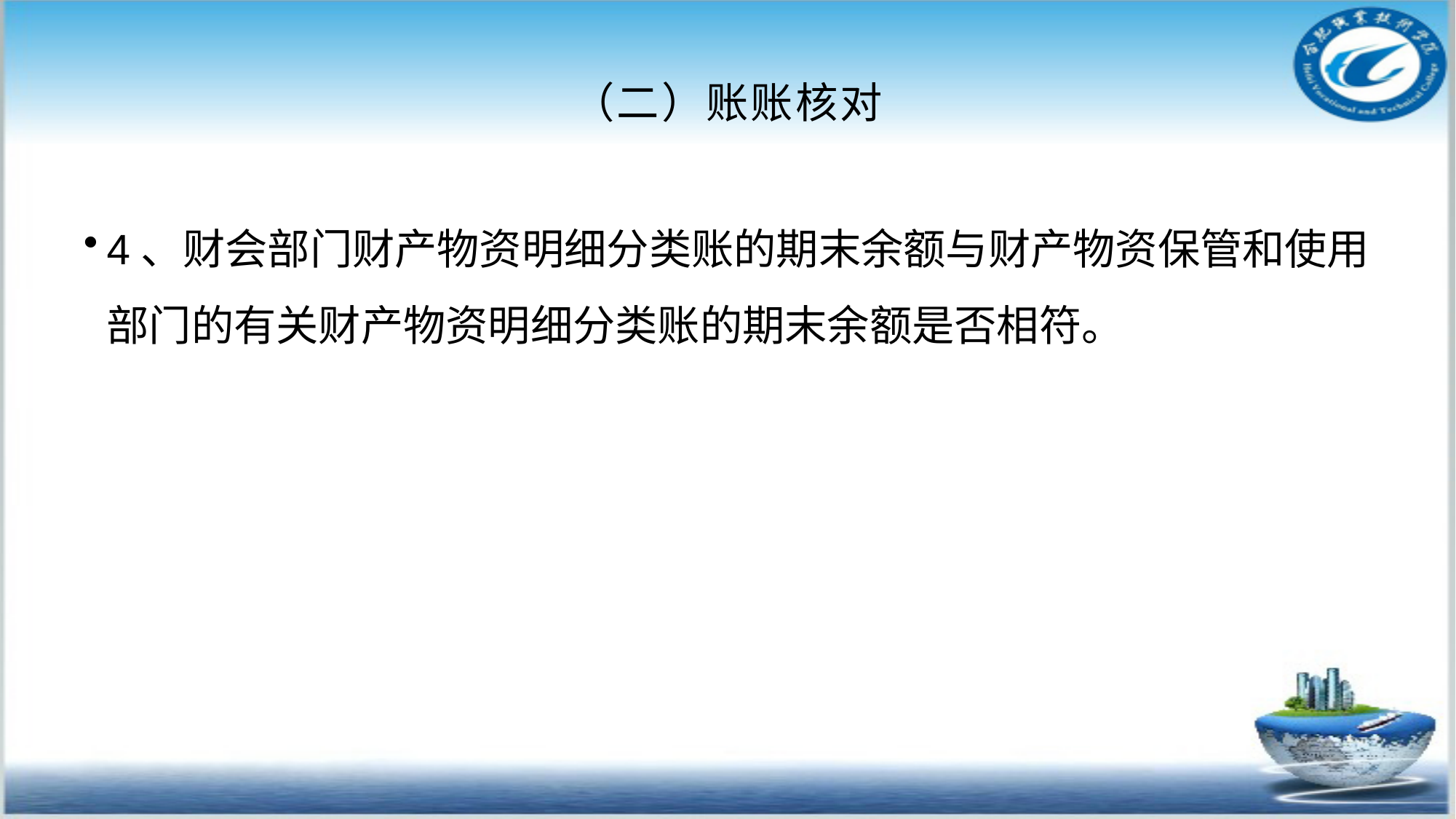

# （二）账账核对
4、财会部门财产物资明细分类账的期末余额与财产物资保管和使用部门的有关财产物资明细分类账的期末余额是否相符。